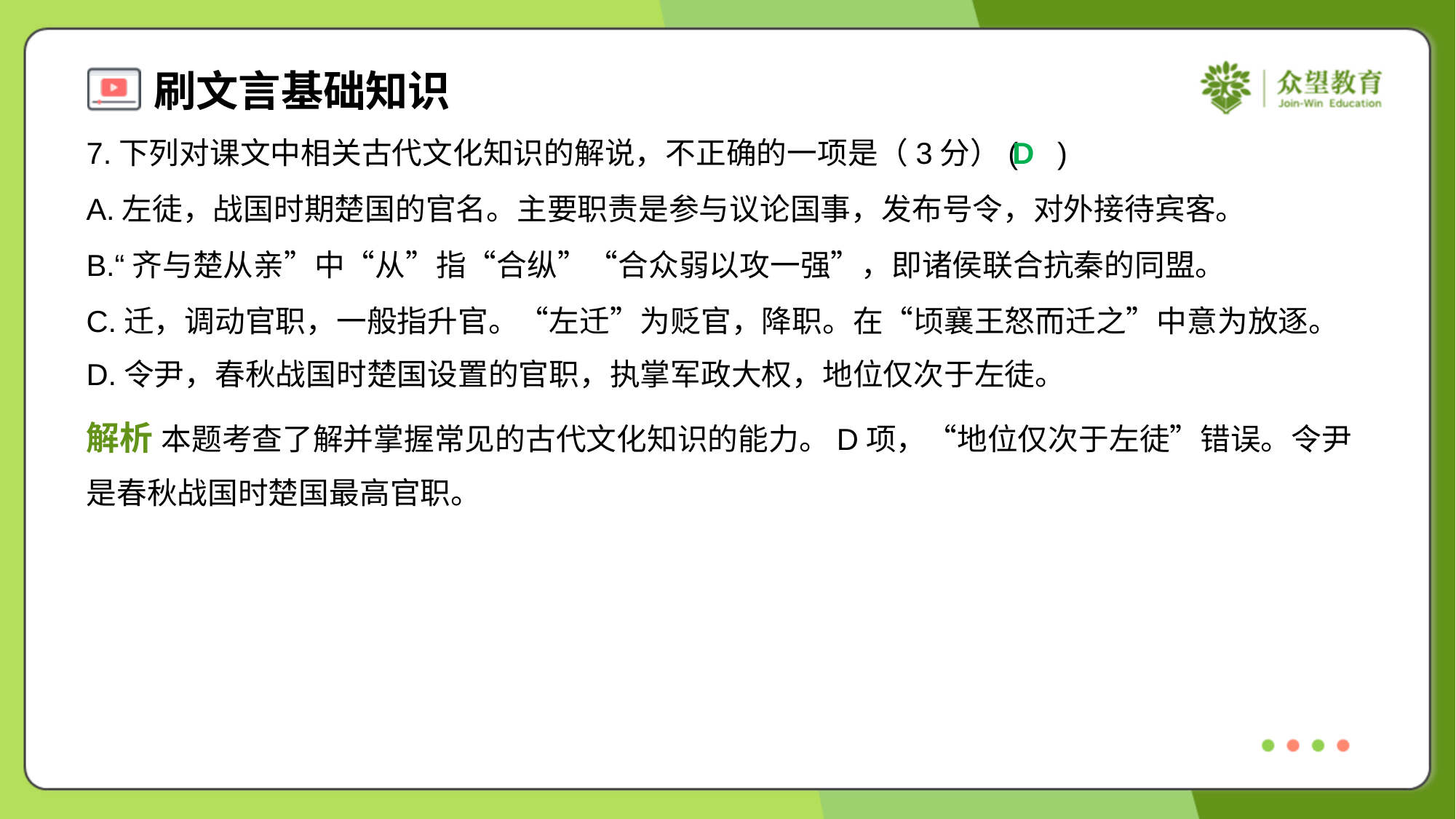

7.下列对课文中相关古代文化知识的解说，不正确的一项是（3分）(     )
D
A.左徒，战国时期楚国的官名。主要职责是参与议论国事，发布号令，对外接待宾客。
B.“齐与楚从亲”中“从”指“合纵”“合众弱以攻一强”，即诸侯联合抗秦的同盟。
C.迁，调动官职，一般指升官。“左迁”为贬官，降职。在“顷襄王怒而迁之”中意为放逐。
D.令尹，春秋战国时楚国设置的官职，执掌军政大权，地位仅次于左徒。
解析 本题考查了解并掌握常见的古代文化知识的能力。D项，“地位仅次于左徒”错误。令尹
是春秋战国时楚国最高官职。